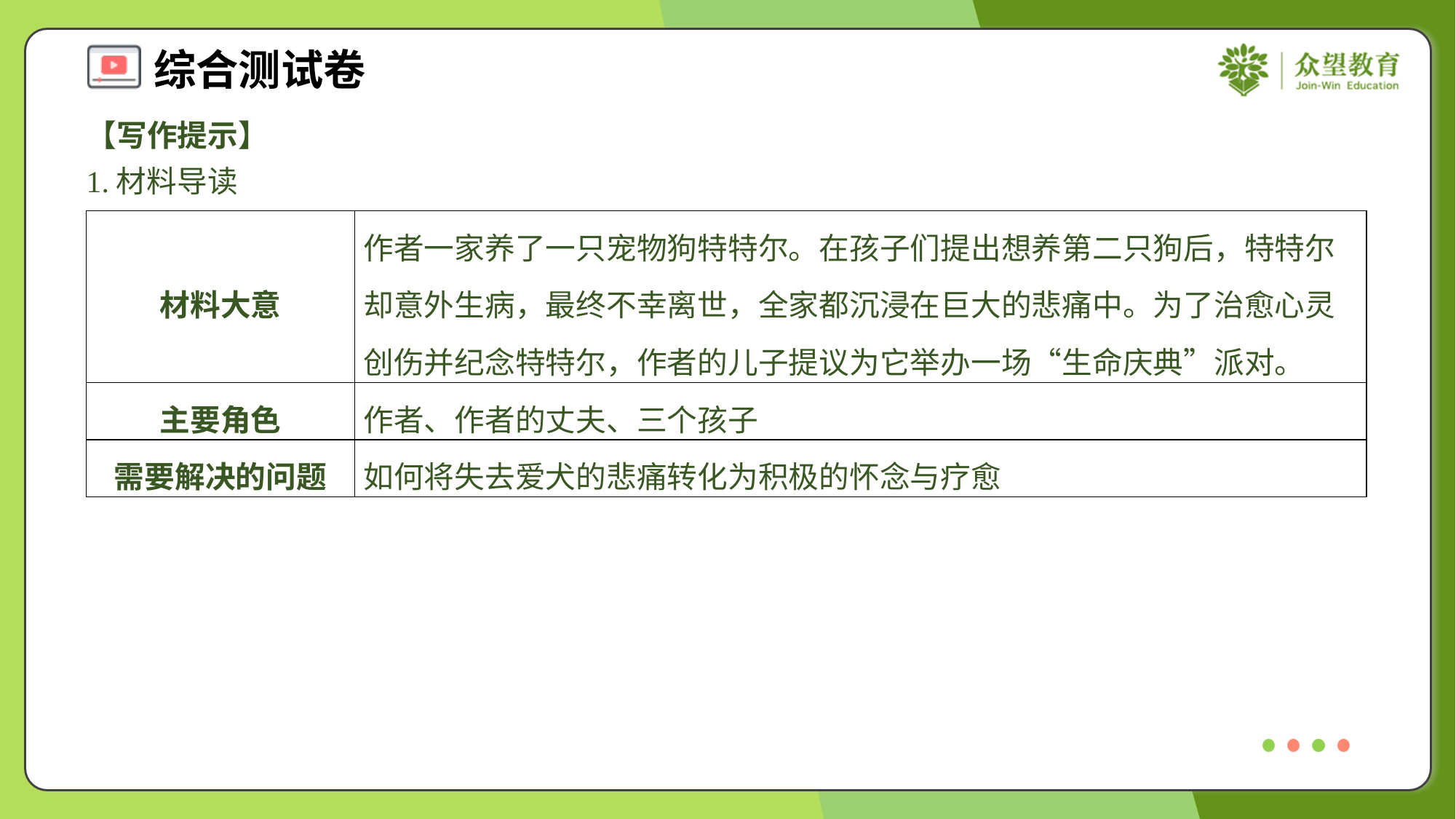

【写作提示】
1.材料导读
| 材料大意 | 作者一家养了一只宠物狗特特尔。在孩子们提出想养第二只狗后，特特尔却意外生病，最终不幸离世，全家都沉浸在巨大的悲痛中。为了治愈心灵创伤并纪念特特尔，作者的儿子提议为它举办一场“生命庆典”派对。 |
| --- | --- |
| 主要角色 | 作者、作者的丈夫、三个孩子 |
| 需要解决的问题 | 如何将失去爱犬的悲痛转化为积极的怀念与疗愈 |